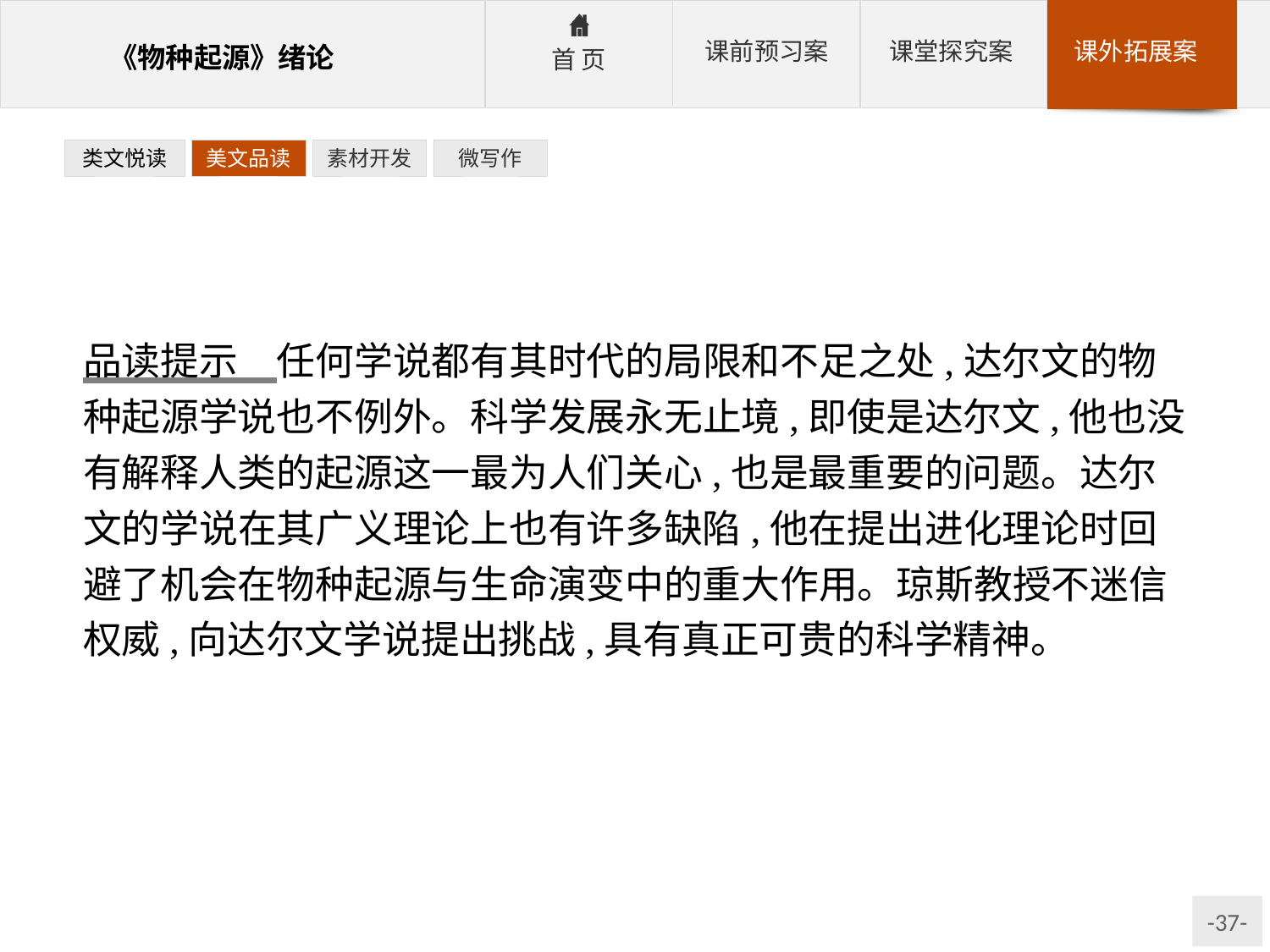

类文悦读
美文品读
素材开发
微写作
品读提示　任何学说都有其时代的局限和不足之处,达尔文的物种起源学说也不例外。科学发展永无止境,即使是达尔文,他也没有解释人类的起源这一最为人们关心,也是最重要的问题。达尔文的学说在其广义理论上也有许多缺陷,他在提出进化理论时回避了机会在物种起源与生命演变中的重大作用。琼斯教授不迷信权威,向达尔文学说提出挑战,具有真正可贵的科学精神。